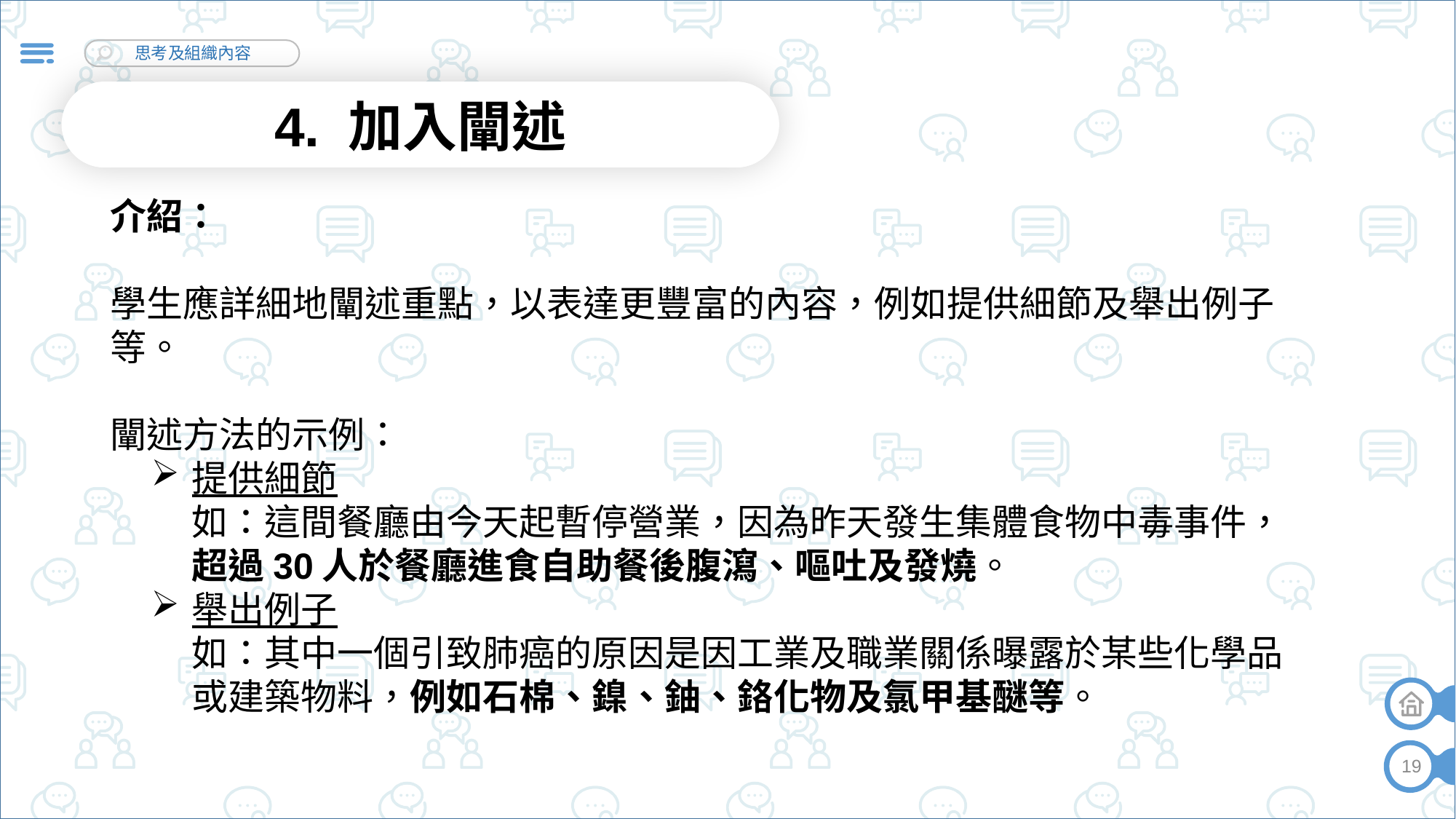

4. 加入闡述
介紹：

學生應詳細地闡述重點，以表達更豐富的內容，例如提供細節及舉出例子等。

闡述方法的示例：
提供細節
如：這間餐廳由今天起暫停營業，因為昨天發生集體食物中毒事件，超過30人於餐廳進食自助餐後腹瀉、嘔吐及發燒。
舉出例子
如：其中一個引致肺癌的原因是因工業及職業關係曝露於某些化學品或建築物料，例如石棉、鎳、鈾、鉻化物及氯甲基醚等。

19